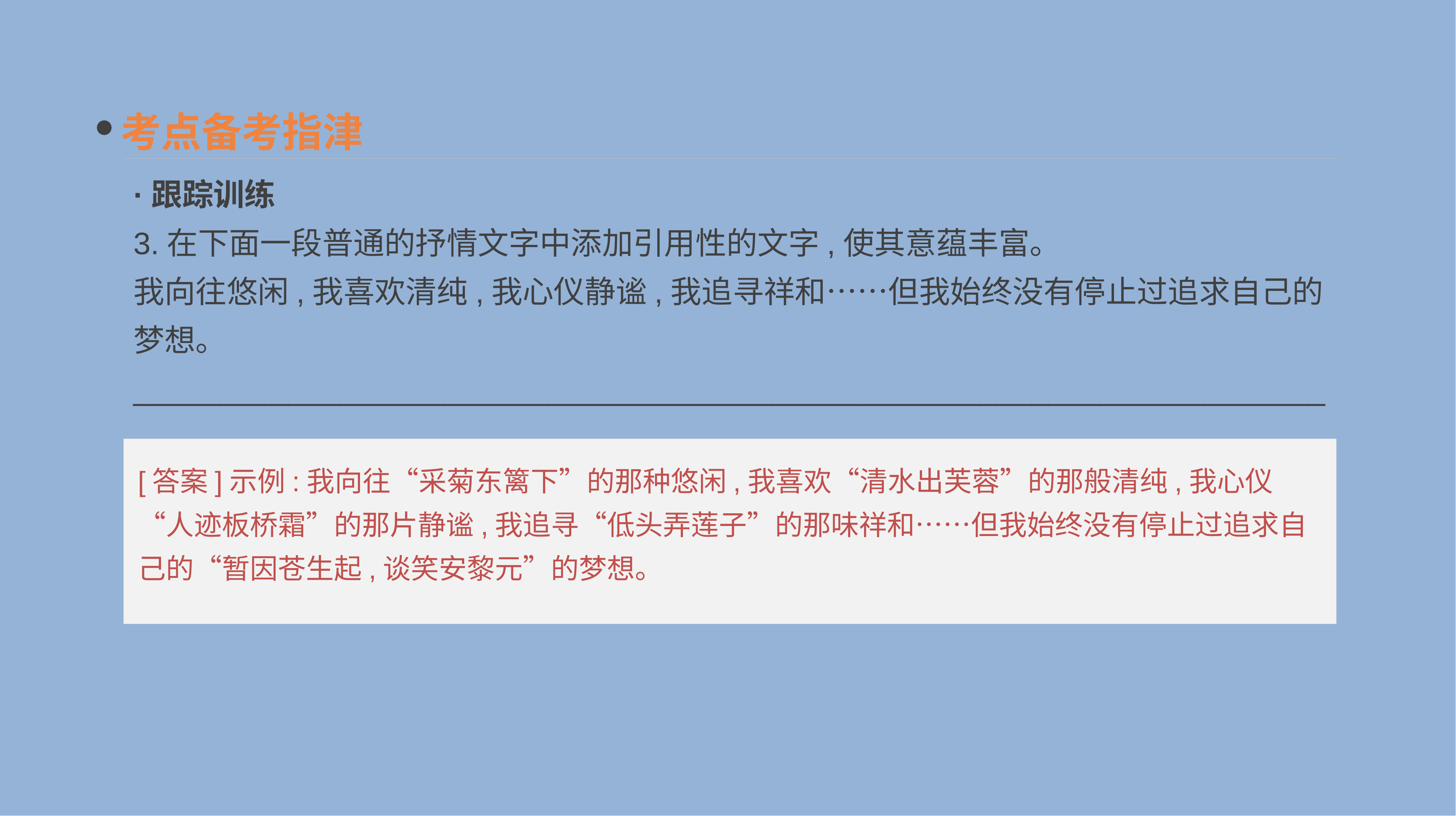

考点备考指津

·跟踪训练
3.在下面一段普通的抒情文字中添加引用性的文字,使其意蕴丰富。
我向往悠闲,我喜欢清纯,我心仪静谧,我追寻祥和……但我始终没有停止过追求自己的梦想。
____________________________________________________________________________________________________________________________________________________________________________

[答案]示例:我向往“采菊东篱下”的那种悠闲,我喜欢“清水出芙蓉”的那般清纯,我心仪“人迹板桥霜”的那片静谧,我追寻“低头弄莲子”的那味祥和……但我始终没有停止过追求自己的“暂因苍生起,谈笑安黎元”的梦想。